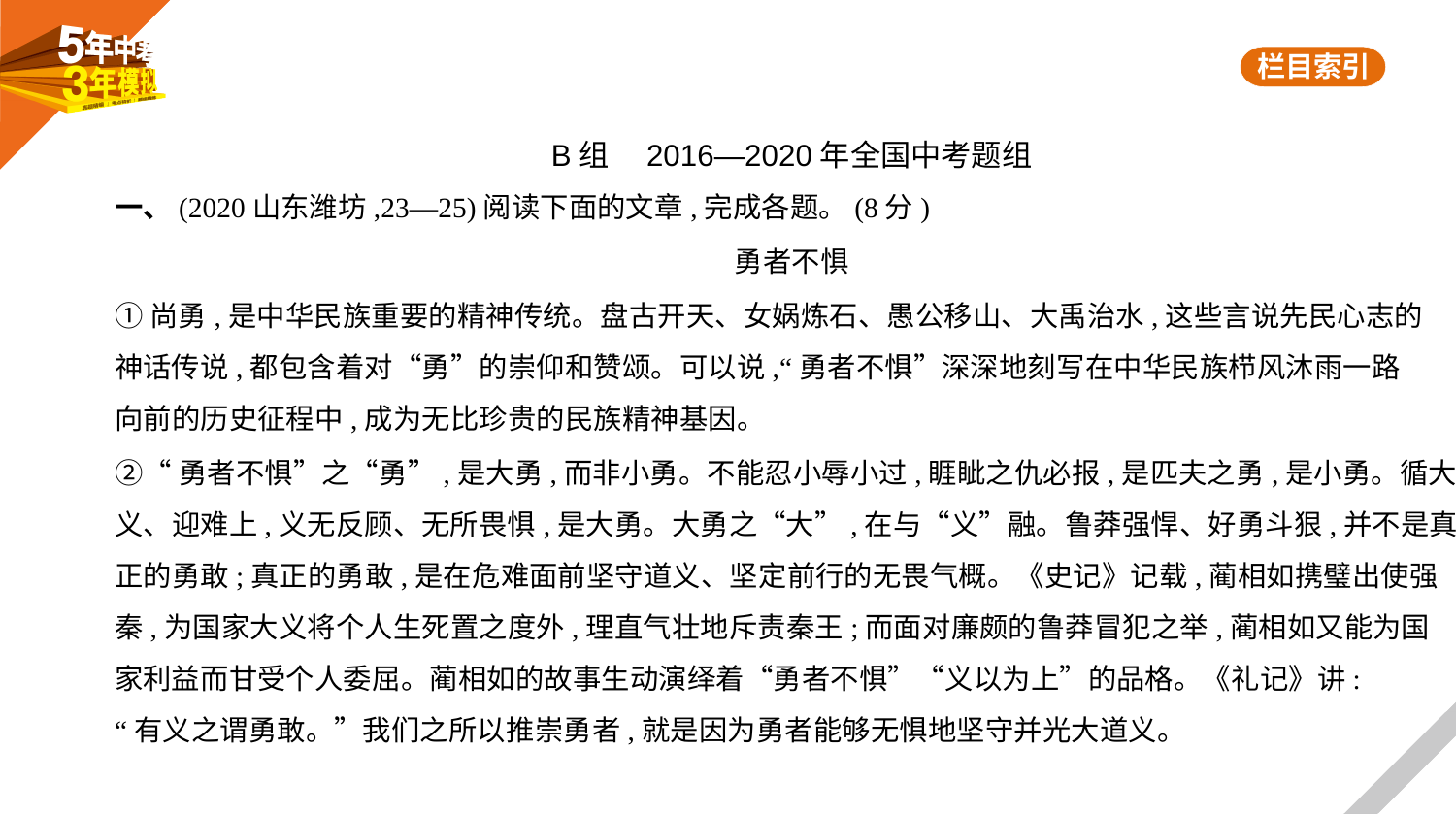

B组　2016—2020年全国中考题组
一、(2020山东潍坊,23—25)阅读下面的文章,完成各题。(8分)
勇者不惧
①尚勇,是中华民族重要的精神传统。盘古开天、女娲炼石、愚公移山、大禹治水,这些言说先民心志的
神话传说,都包含着对“勇”的崇仰和赞颂。可以说,“勇者不惧”深深地刻写在中华民族栉风沐雨一路
向前的历史征程中,成为无比珍贵的民族精神基因。
②“勇者不惧”之“勇”,是大勇,而非小勇。不能忍小辱小过,睚眦之仇必报,是匹夫之勇,是小勇。循大
义、迎难上,义无反顾、无所畏惧,是大勇。大勇之“大”,在与“义”融。鲁莽强悍、好勇斗狠,并不是真
正的勇敢;真正的勇敢,是在危难面前坚守道义、坚定前行的无畏气概。《史记》记载,蔺相如携璧出使强
秦,为国家大义将个人生死置之度外,理直气壮地斥责秦王;而面对廉颇的鲁莽冒犯之举,蔺相如又能为国
家利益而甘受个人委屈。蔺相如的故事生动演绎着“勇者不惧”“义以为上”的品格。《礼记》讲:
“有义之谓勇敢。”我们之所以推崇勇者,就是因为勇者能够无惧地坚守并光大道义。